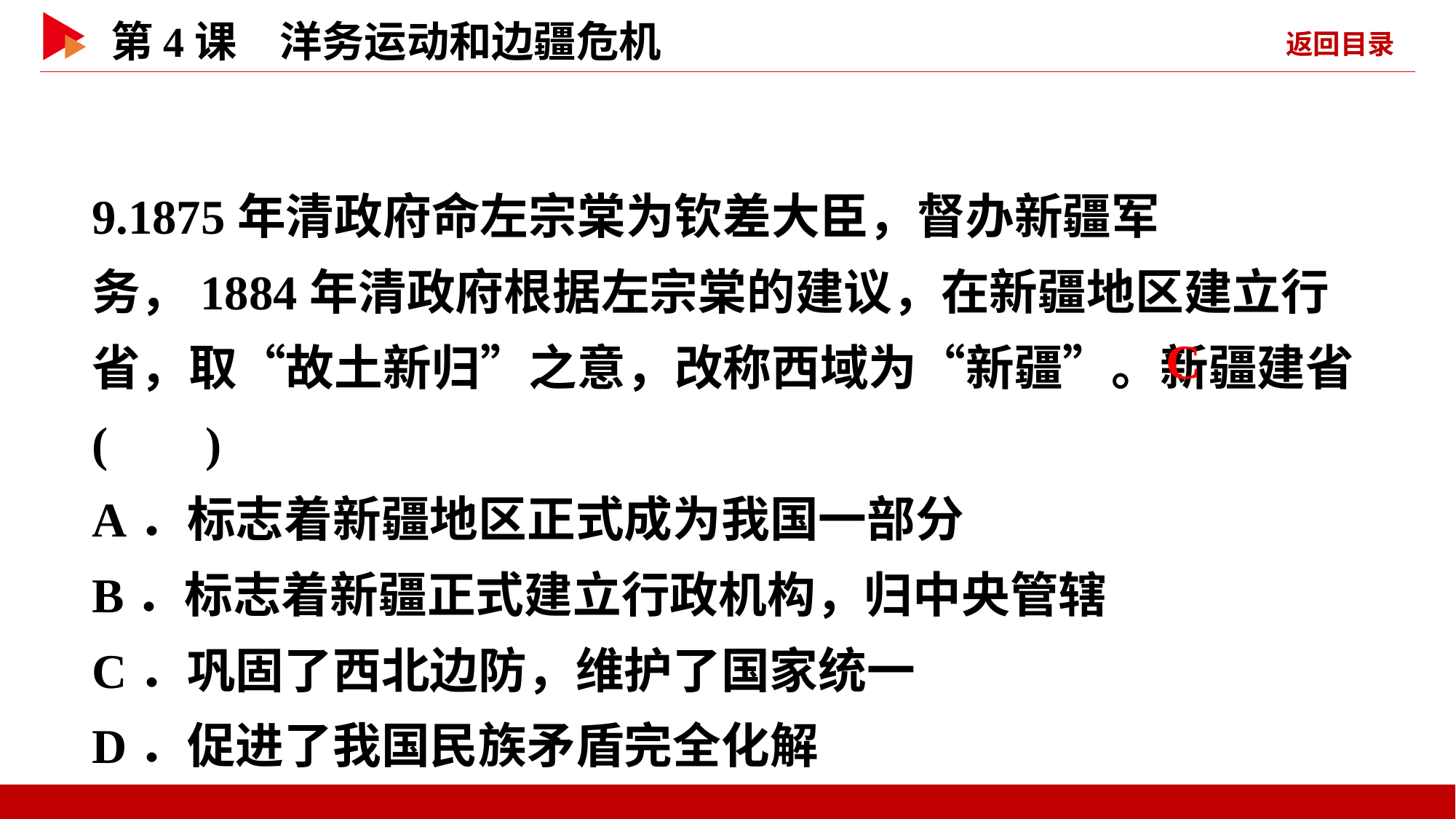

9.1875年清政府命左宗棠为钦差大臣，督办新疆军务，1884年清政府根据左宗棠的建议，在新疆地区建立行省，取“故土新归”之意，改称西域为“新疆”。新疆建省(        )
A．标志着新疆地区正式成为我国一部分
B．标志着新疆正式建立行政机构，归中央管辖
C．巩固了西北边防，维护了国家统一
D．促进了我国民族矛盾完全化解
   C